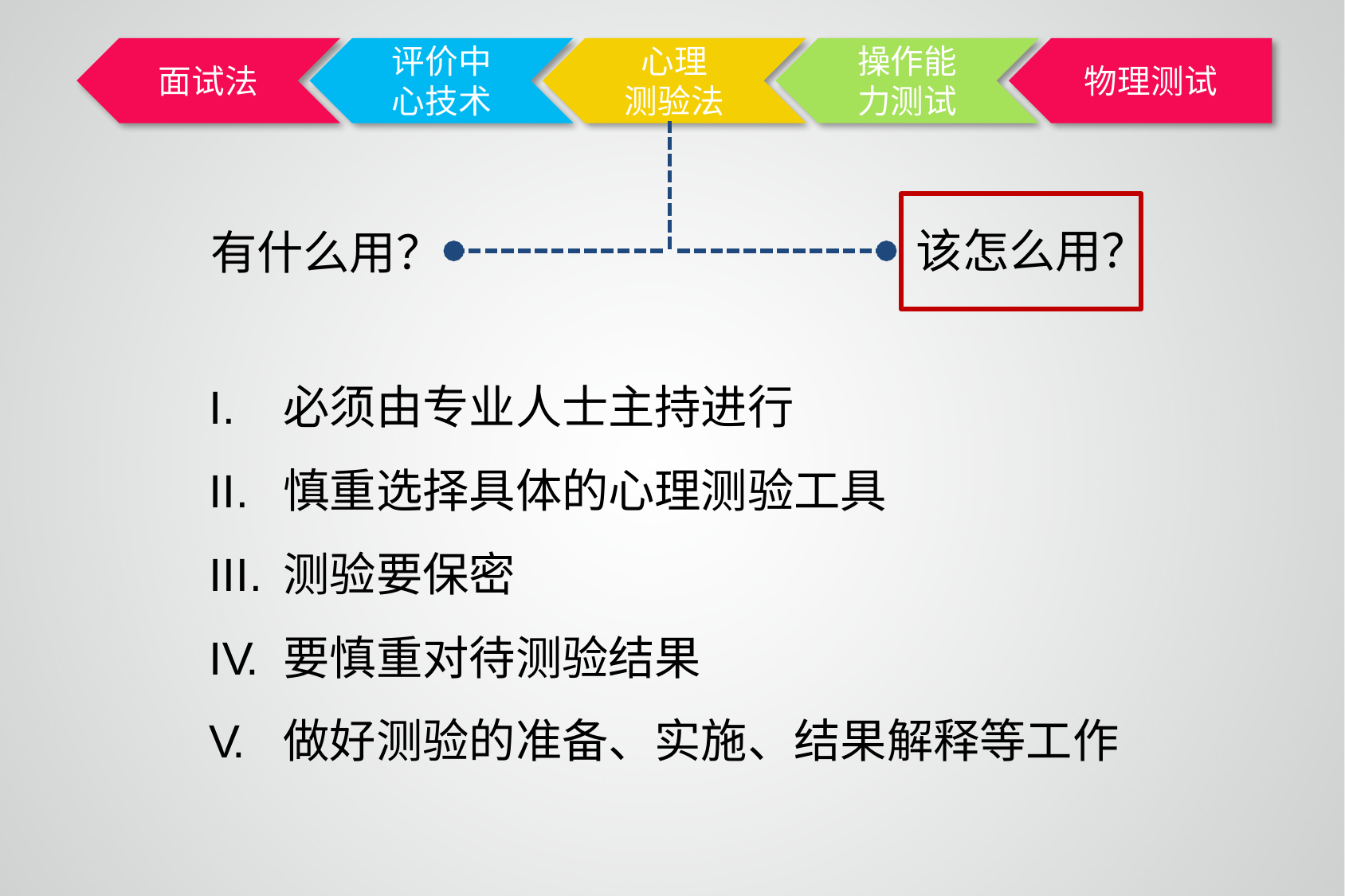

该怎么用？
有什么用？
必须由专业人士主持进行
慎重选择具体的心理测验工具
测验要保密
要慎重对待测验结果
做好测验的准备、实施、结果解释等工作